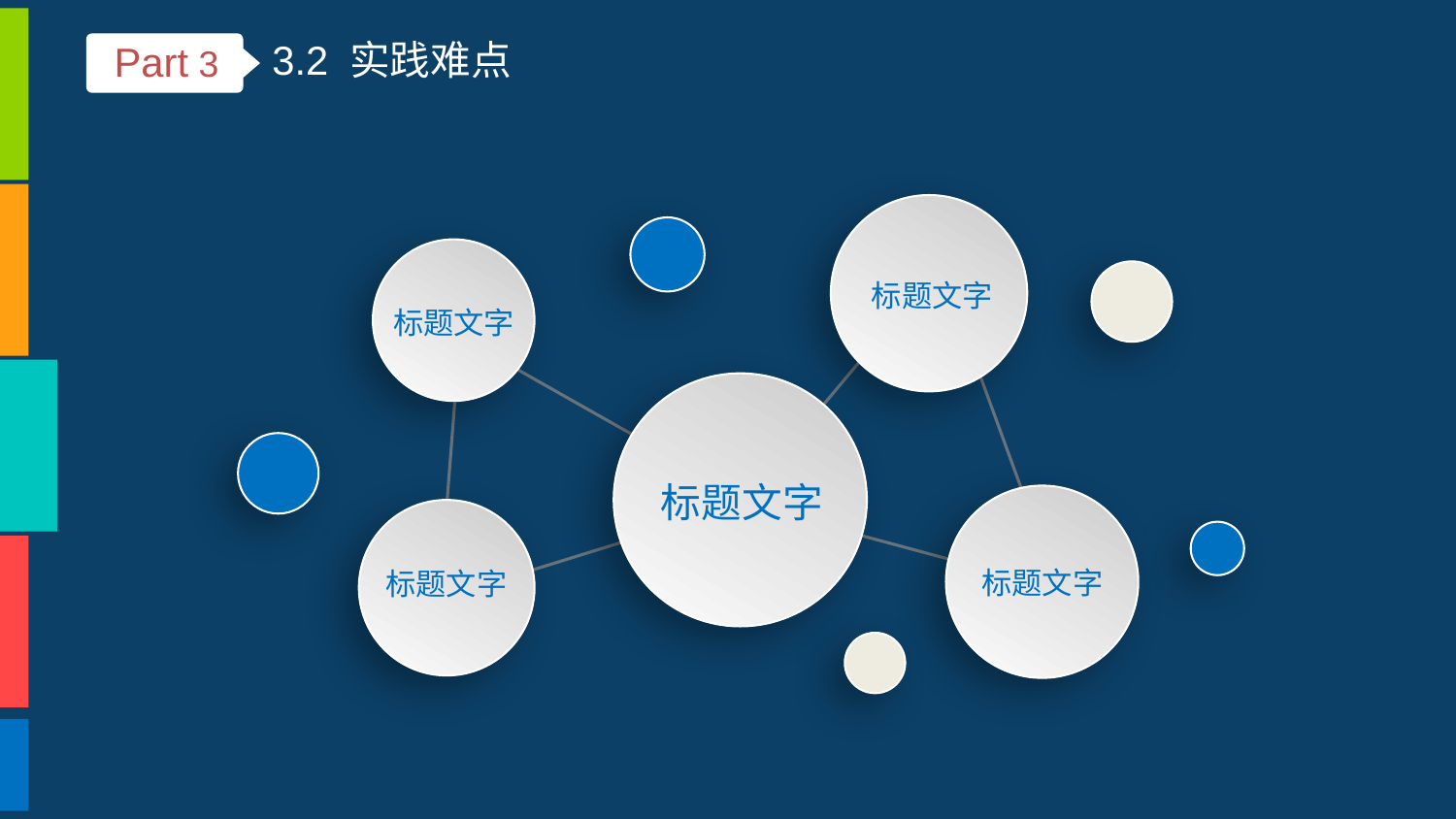

3.2 实践难点
Part 3

标题文字

标题文字

标题文字

标题文字

标题文字